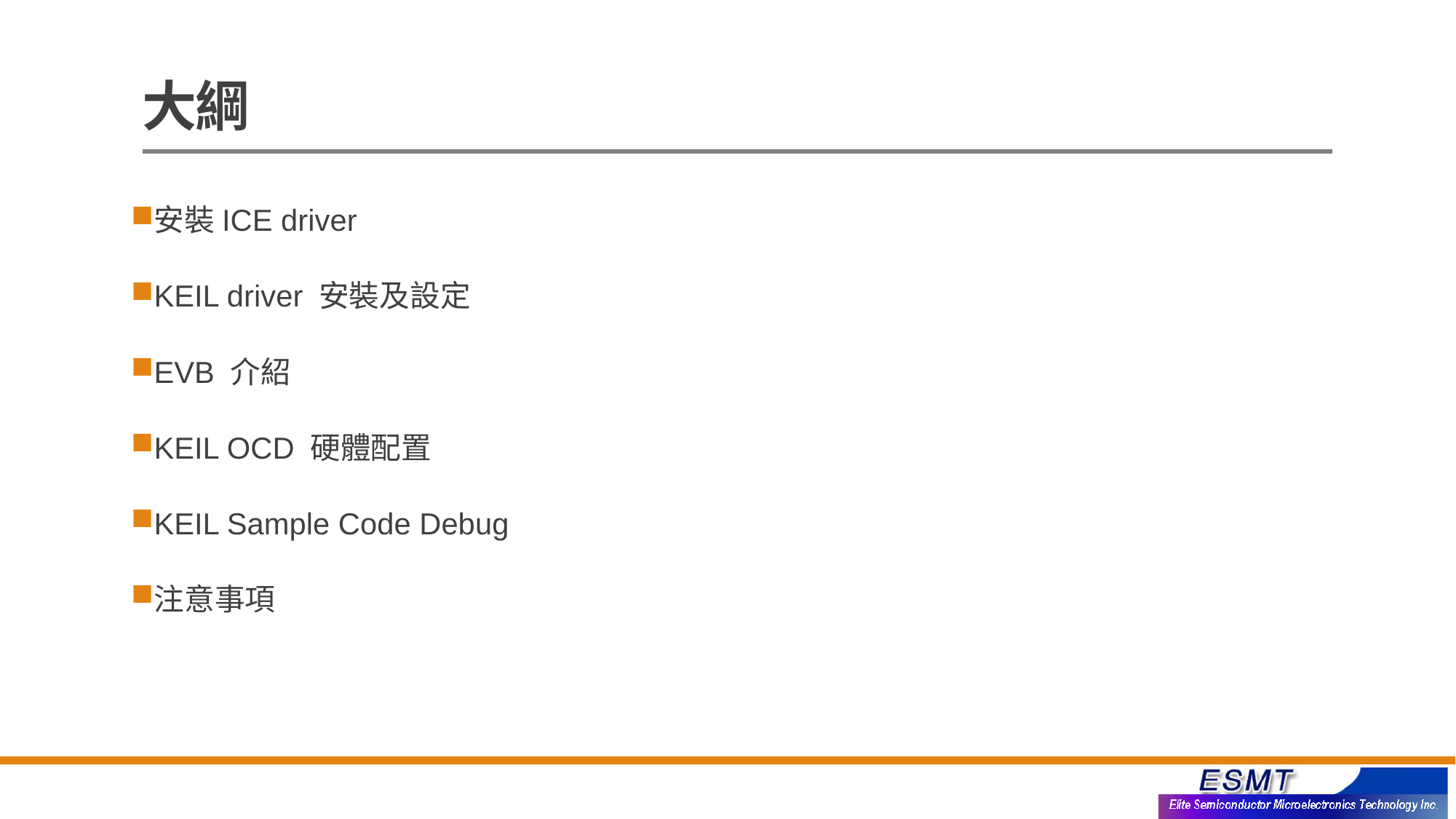

# 大綱
安裝ICE driver
KEIL driver 安裝及設定
EVB 介紹
KEIL OCD 硬體配置
KEIL Sample Code Debug
注意事項